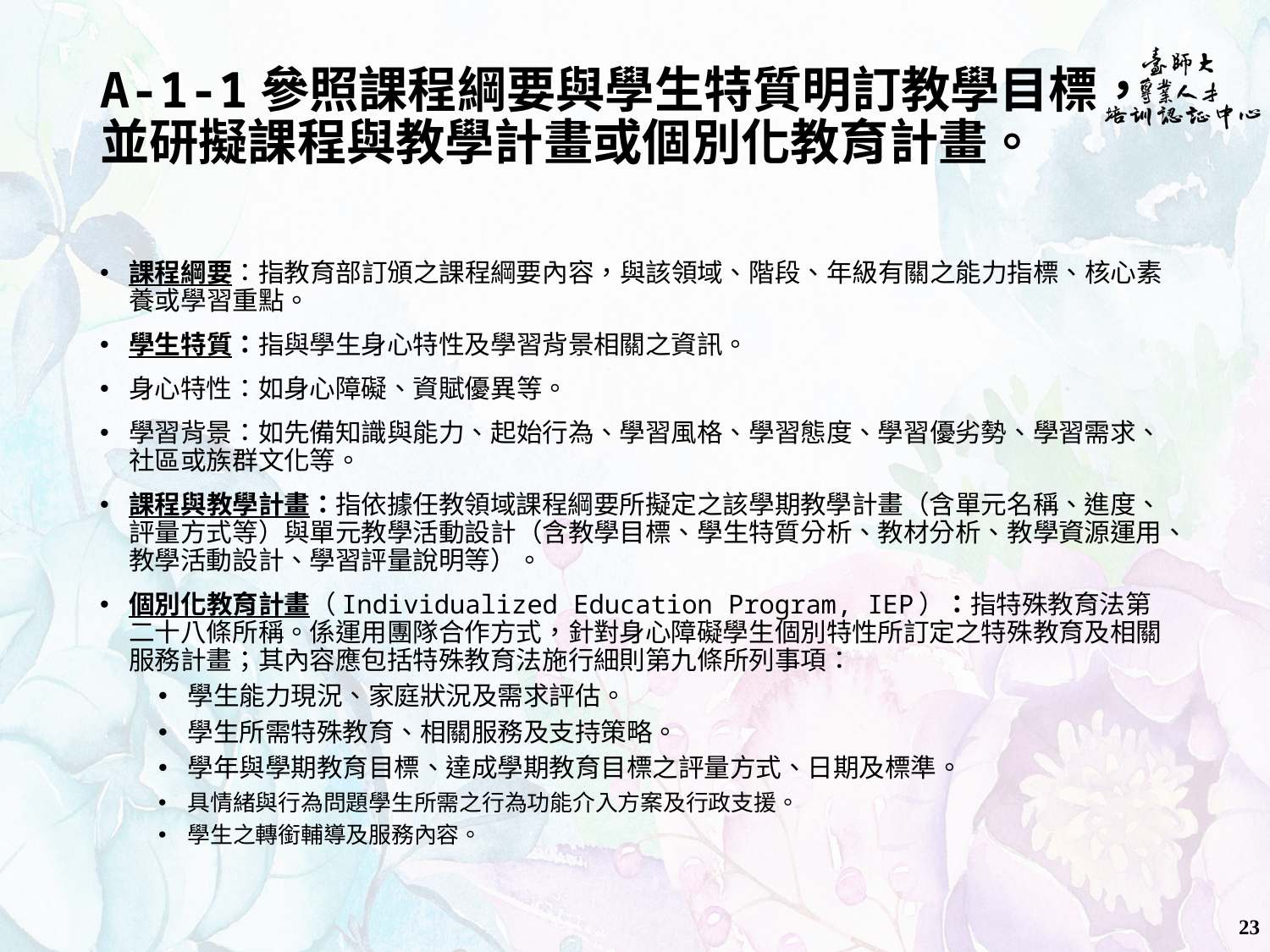

# A-1-1參照課程綱要與學生特質明訂教學目標， 並研擬課程與教學計畫或個別化教育計畫。
課程綱要：指教育部訂頒之課程綱要內容，與該領域、階段、年級有關之能力指標、核心素養或學習重點。
學生特質：指與學生身心特性及學習背景相關之資訊。
身心特性：如身心障礙、資賦優異等。
學習背景：如先備知識與能力、起始行為、學習風格、學習態度、學習優劣勢、學習需求、社區或族群文化等。
課程與教學計畫：指依據任教領域課程綱要所擬定之該學期教學計畫（含單元名稱、進度、評量方式等）與單元教學活動設計（含教學目標、學生特質分析、教材分析、教學資源運用、教學活動設計、學習評量說明等）。
個別化教育計畫（Individualized Education Program, IEP）：指特殊教育法第二十八條所稱。係運用團隊合作方式，針對身心障礙學生個別特性所訂定之特殊教育及相關服務計畫；其內容應包括特殊教育法施行細則第九條所列事項：
學生能力現況、家庭狀況及需求評估。
學生所需特殊教育、相關服務及支持策略。
學年與學期教育目標、達成學期教育目標之評量方式、日期及標準。
具情緒與行為問題學生所需之行為功能介入方案及行政支援。
學生之轉銜輔導及服務內容。

23